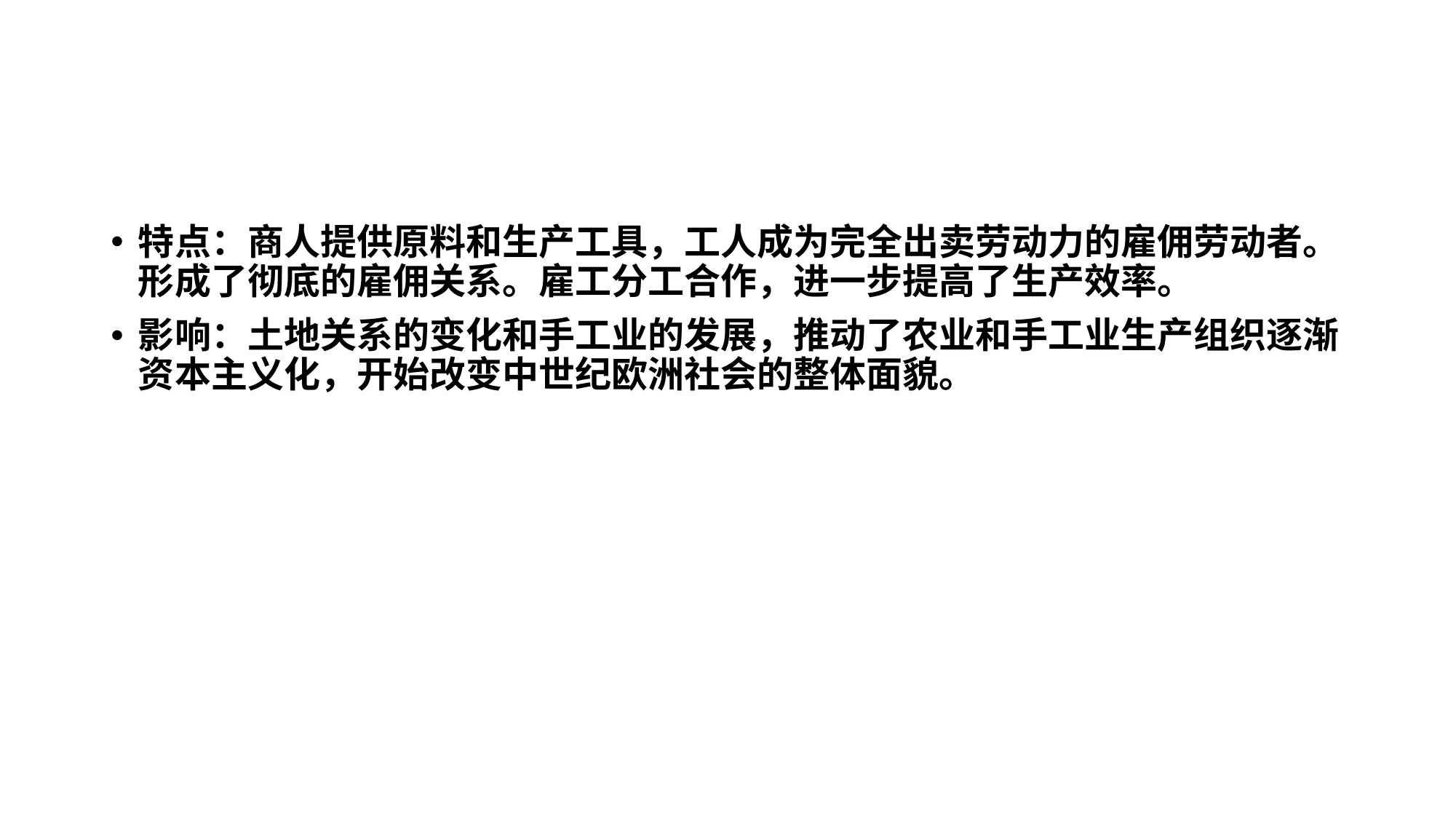

特点：商人提供原料和生产工具，工人成为完全出卖劳动力的雇佣劳动者。形成了彻底的雇佣关系。雇工分工合作，进一步提高了生产效率。
影响：土地关系的变化和手工业的发展，推动了农业和手工业生产组织逐渐资本主义化，开始改变中世纪欧洲社会的整体面貌。